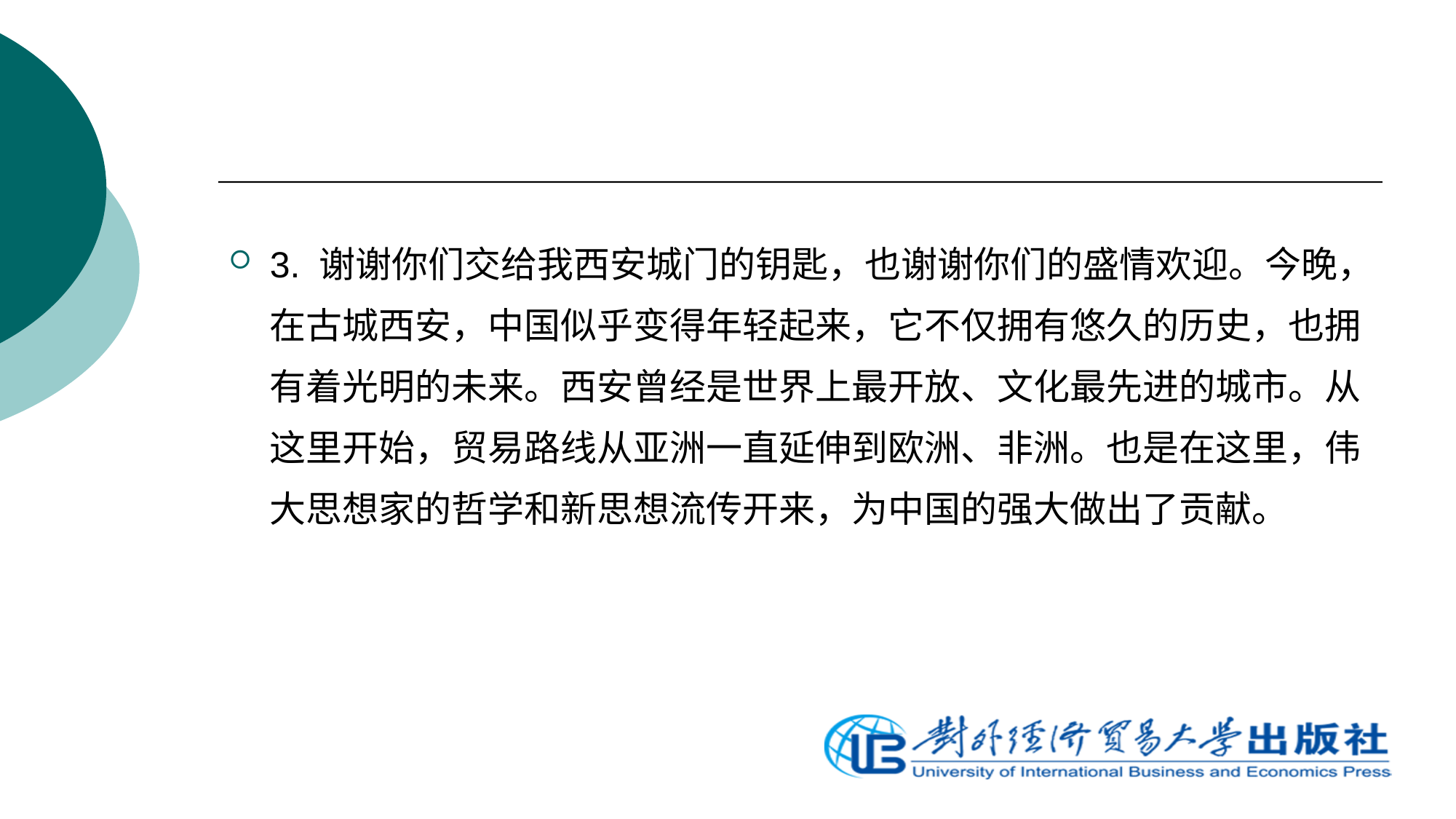

#
3. 谢谢你们交给我西安城门的钥匙，也谢谢你们的盛情欢迎。今晚，在古城西安，中国似乎变得年轻起来，它不仅拥有悠久的历史，也拥有着光明的未来。西安曾经是世界上最开放、文化最先进的城市。从这里开始，贸易路线从亚洲一直延伸到欧洲、非洲。也是在这里，伟大思想家的哲学和新思想流传开来，为中国的强大做出了贡献。